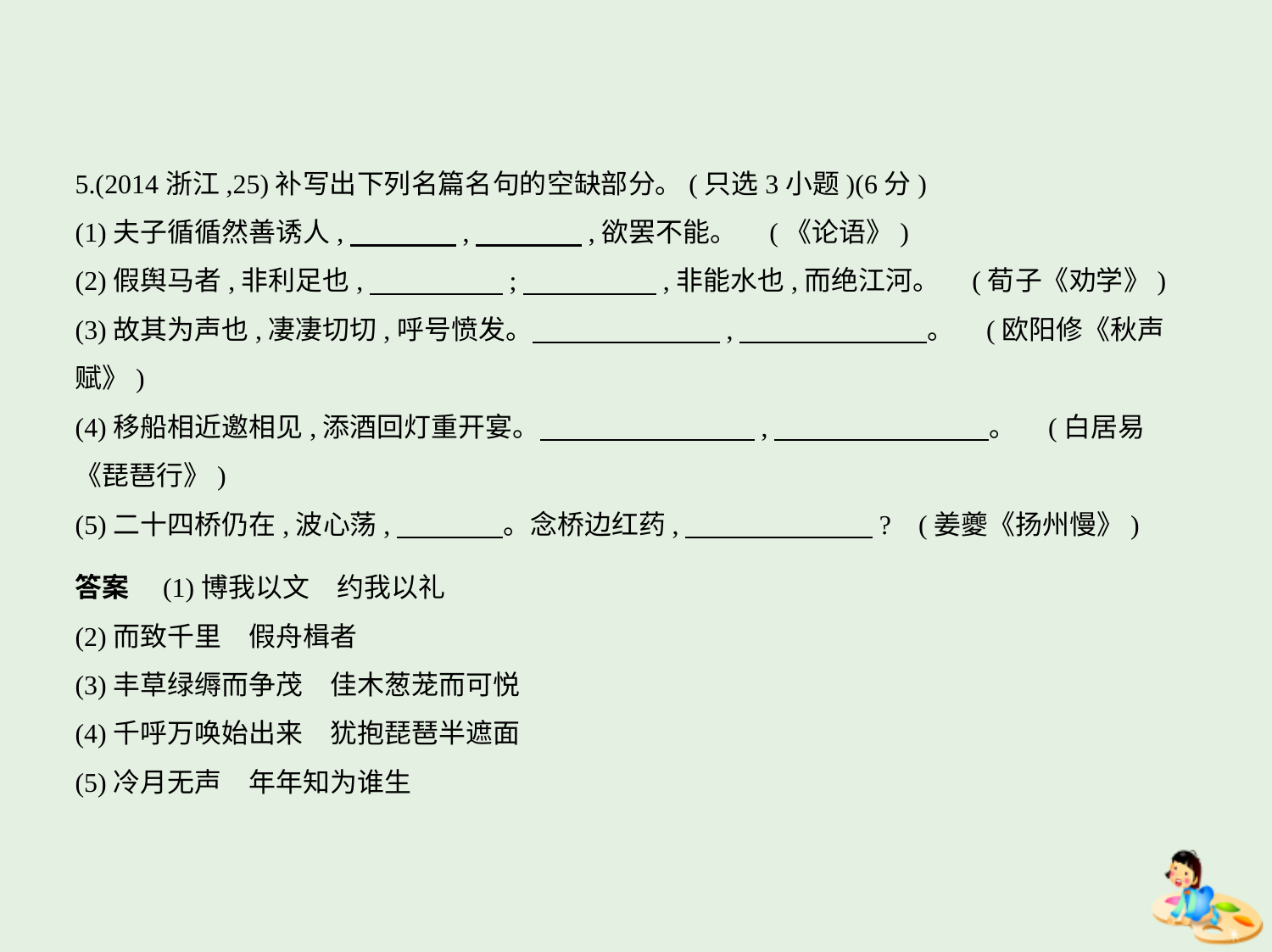

5.(2014浙江,25)补写出下列名篇名句的空缺部分。(只选3小题)(6分)
(1)夫子循循然善诱人,　　　    ,　　　    ,欲罢不能。 (《论语》)
(2)假舆马者,非利足也,　　　　    ;　　　　    ,非能水也,而绝江河。 (荀子《劝学》)
(3)故其为声也,凄凄切切,呼号愤发。　　　　　　    ,　　　　　　    。 (欧阳修《秋声
赋》)
(4)移船相近邀相见,添酒回灯重开宴。　　　　　　　    ,　　　　　　　    。 (白居易
《琵琶行》)
(5)二十四桥仍在,波心荡,　　　    。念桥边红药,　　　　　　    ? (姜夔《扬州慢》)
答案　(1)博我以文　约我以礼
(2)而致千里　假舟楫者
(3)丰草绿缛而争茂　佳木葱茏而可悦
(4)千呼万唤始出来　犹抱琵琶半遮面
(5)冷月无声　年年知为谁生